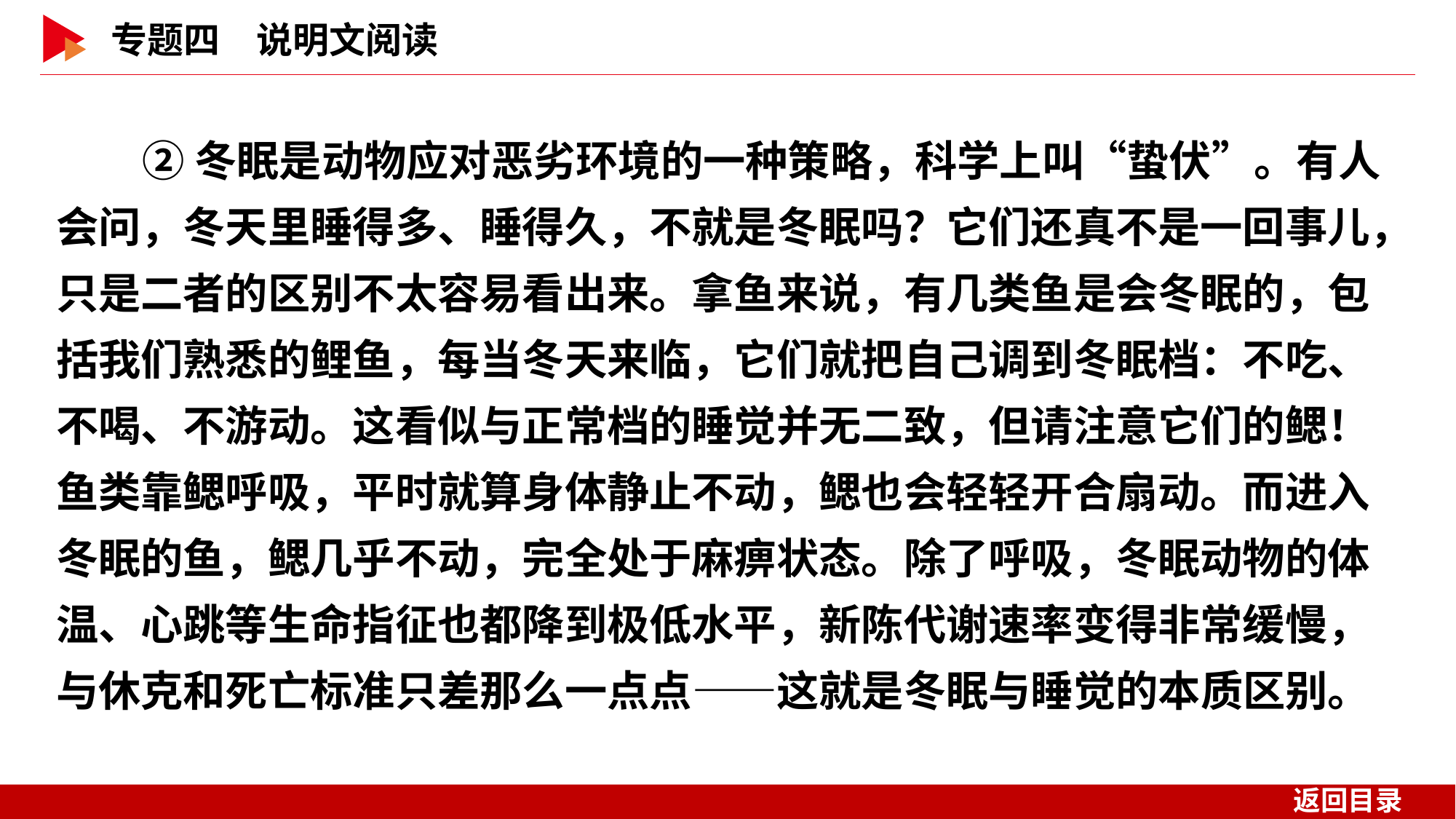

②冬眠是动物应对恶劣环境的一种策略，科学上叫“蛰伏”。有人会问，冬天里睡得多、睡得久，不就是冬眠吗？它们还真不是一回事儿，只是二者的区别不太容易看出来。拿鱼来说，有几类鱼是会冬眠的，包括我们熟悉的鲤鱼，每当冬天来临，它们就把自己调到冬眠档：不吃、不喝、不游动。这看似与正常档的睡觉并无二致，但请注意它们的鳃！鱼类靠鳃呼吸，平时就算身体静止不动，鳃也会轻轻开合扇动。而进入冬眠的鱼，鳃几乎不动，完全处于麻痹状态。除了呼吸，冬眠动物的体温、心跳等生命指征也都降到极低水平，新陈代谢速率变得非常缓慢，与休克和死亡标准只差那么一点点——这就是冬眠与睡觉的本质区别。